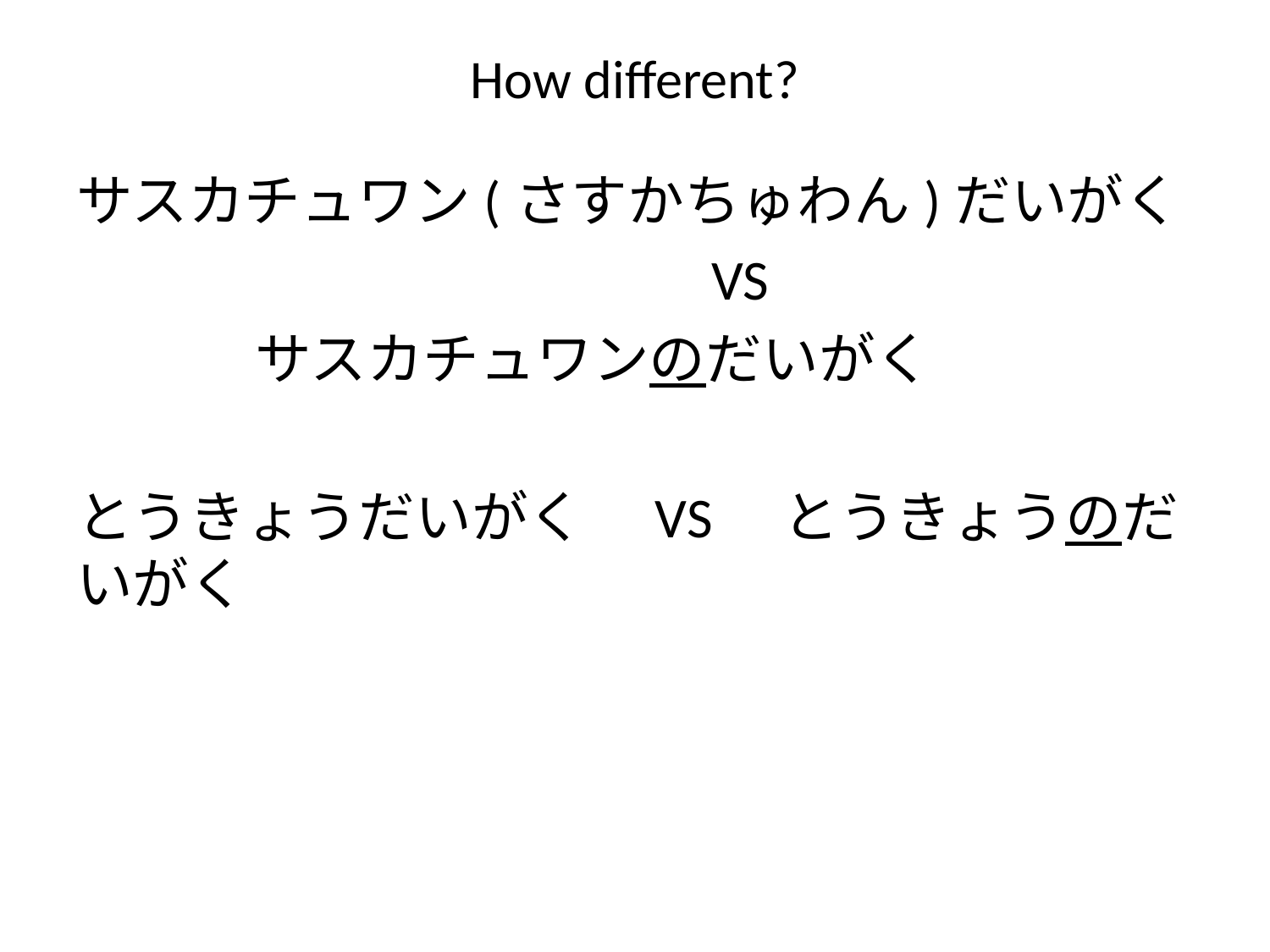

# How different?
サスカチュワン(さすかちゅわん)だいがく
　　　　　　　　　　　VS
             サスカチュワンのだいがく

とうきょうだいがく　VS　とうきょうのだいがく